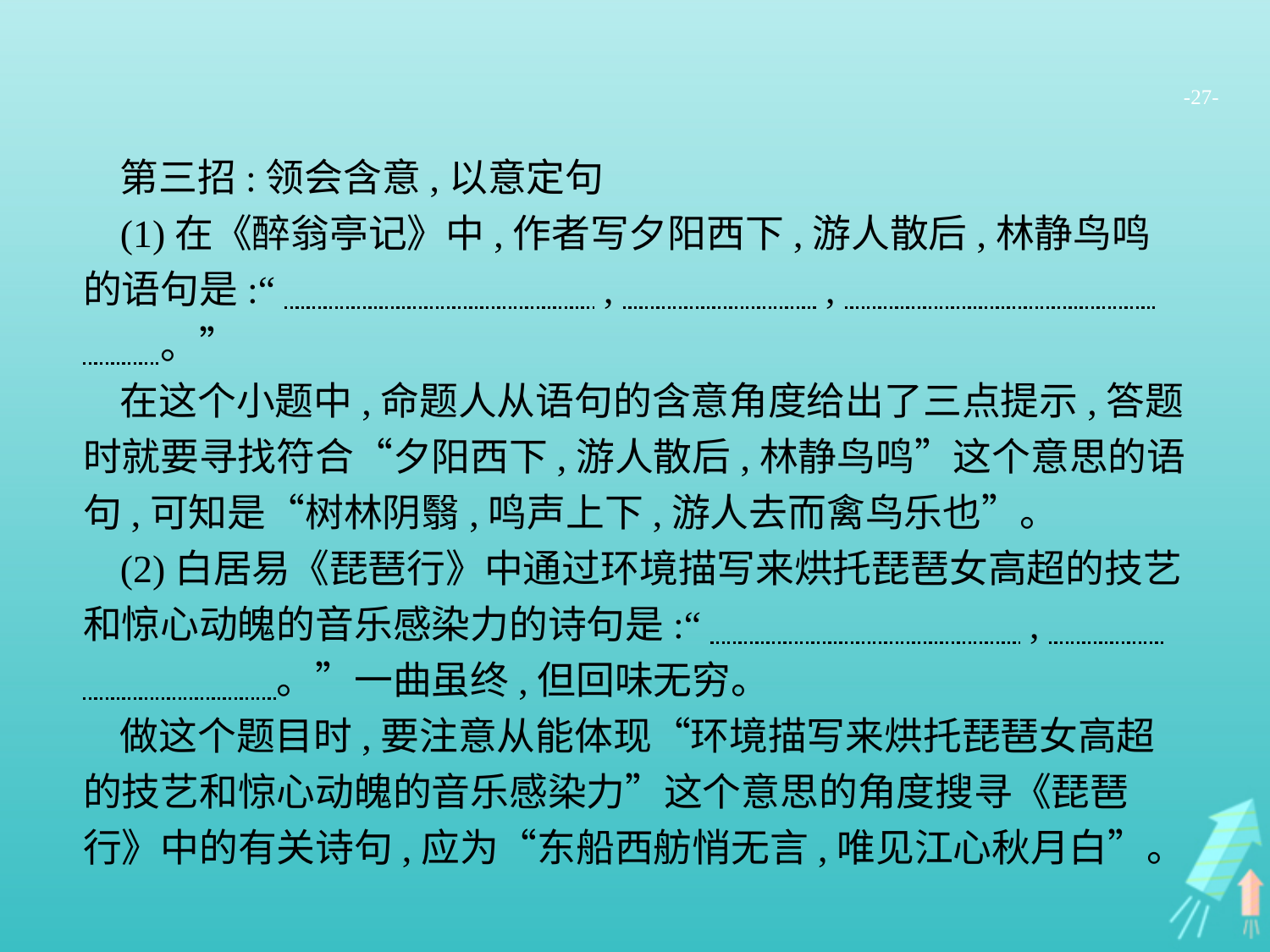

-27-
第三招:领会含意,以意定句
(1)在《醉翁亭记》中,作者写夕阳西下,游人散后,林静鸟鸣的语句是:“　　　　　　　　,　　　　　,　　　　　　　　　　。”
在这个小题中,命题人从语句的含意角度给出了三点提示,答题时就要寻找符合“夕阳西下,游人散后,林静鸟鸣”这个意思的语句,可知是“树林阴翳,鸣声上下,游人去而禽鸟乐也”。
(2)白居易《琵琶行》中通过环境描写来烘托琵琶女高超的技艺和惊心动魄的音乐感染力的诗句是:“　　　　　　　　,　　　　　　　　。”一曲虽终,但回味无穷。
做这个题目时,要注意从能体现“环境描写来烘托琵琶女高超的技艺和惊心动魄的音乐感染力”这个意思的角度搜寻《琵琶行》中的有关诗句,应为“东船西舫悄无言,唯见江心秋月白”。